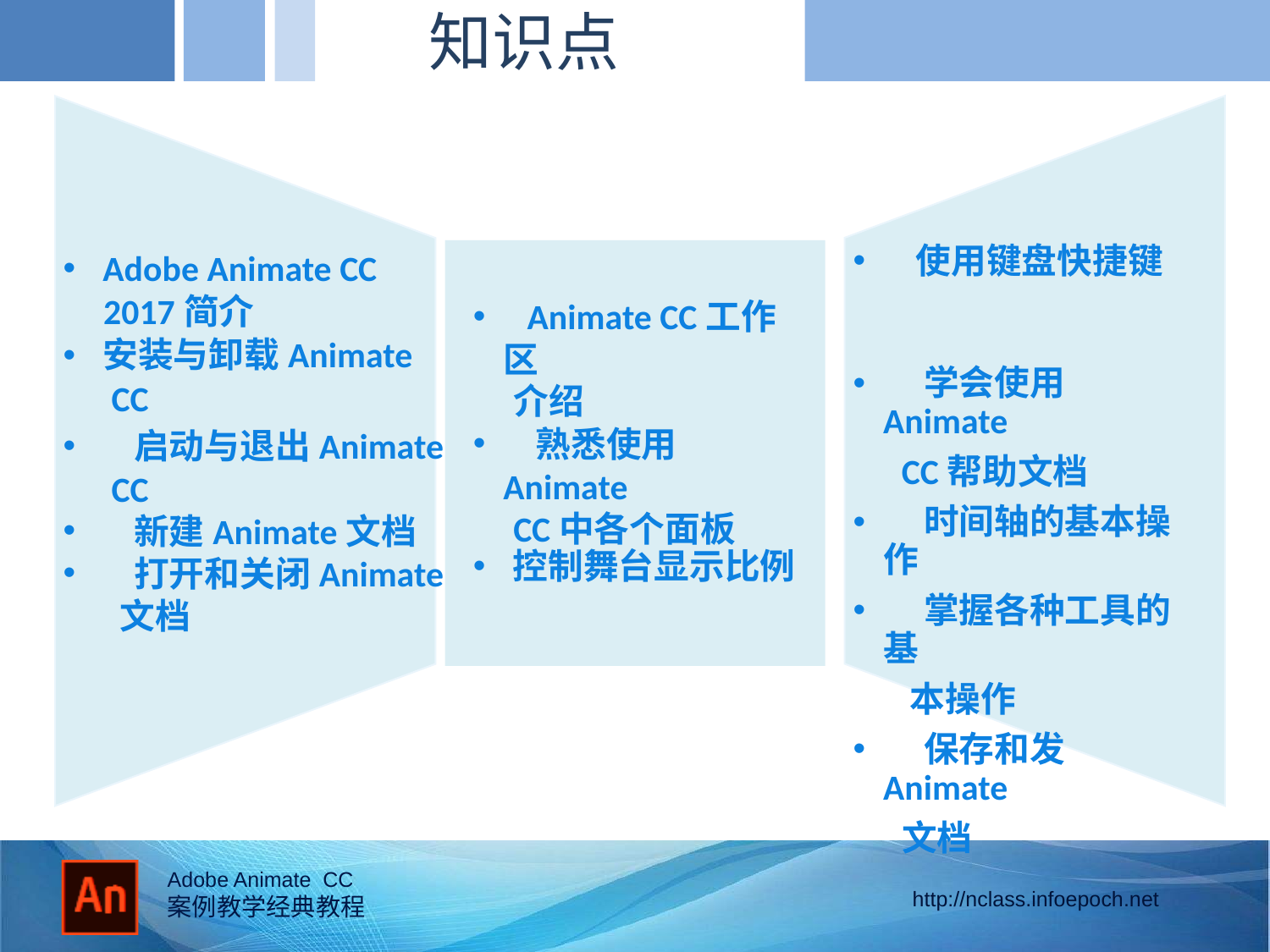

知识点

Adobe Animate CC
     2017简介
安装与卸载Animate
      CC
    启动与退出Animate
      CC
    新建Animate文档
    打开和关闭Animate
      文档

   使用键盘快捷键

    学会使用Animate
      CC帮助文档
    时间轴的基本操作
    掌握各种工具的基
      本操作
    保存和发Animate
     文档

   Animate CC工作区
    介绍
   熟悉使用Animate
     CC中各个面板
控制舞台显示比例